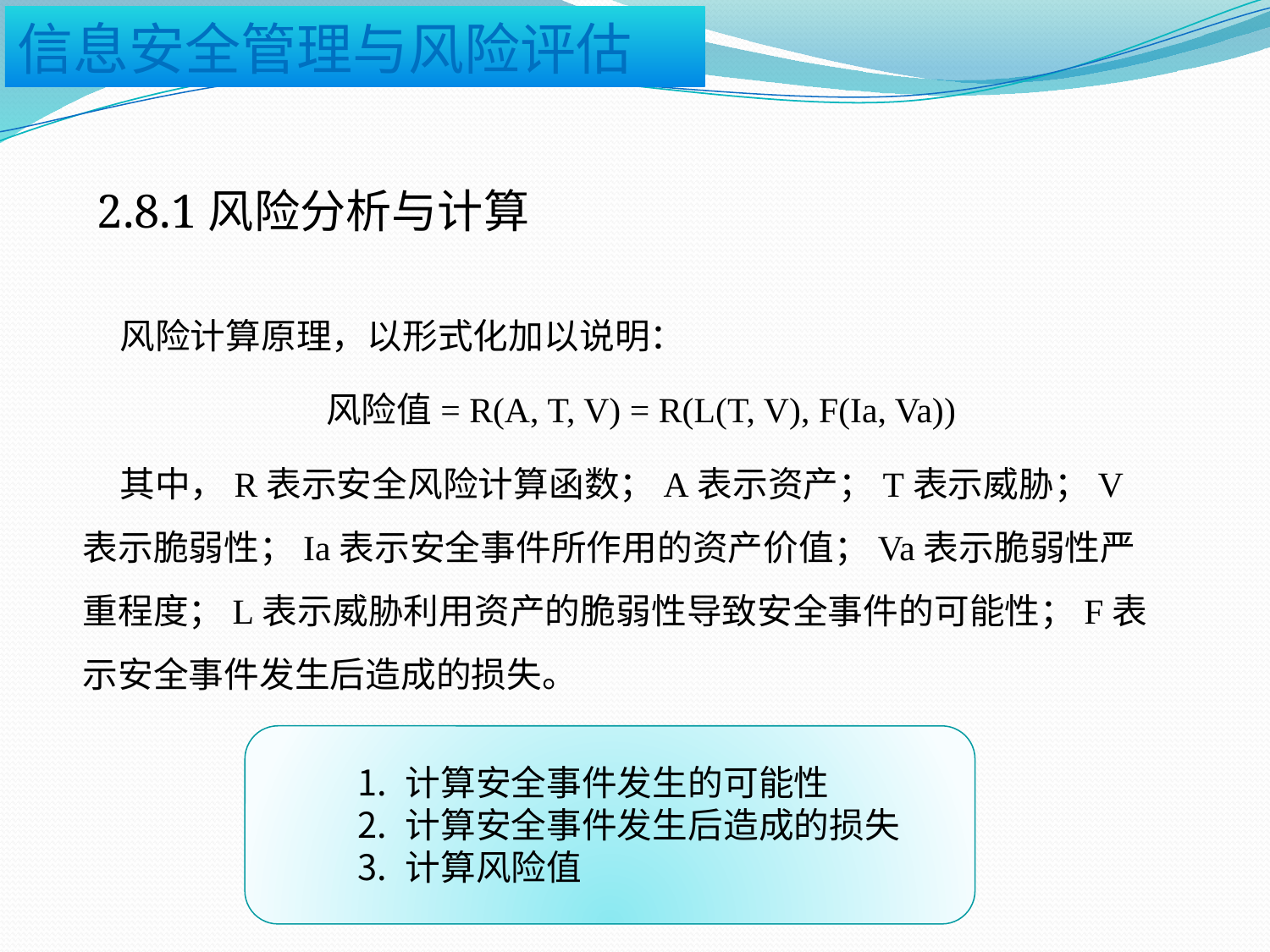

2.8.1风险分析与计算

风险计算原理，以形式化加以说明：
风险值= R(A, T, V) = R(L(T, V), F(Ia, Va))
其中，R表示安全风险计算函数；A表示资产；T表示威胁；V表示脆弱性；Ia表示安全事件所作用的资产价值；Va表示脆弱性严重程度；L表示威胁利用资产的脆弱性导致安全事件的可能性；F表示安全事件发生后造成的损失。

计算安全事件发生的可能性
计算安全事件发生后造成的损失
计算风险值